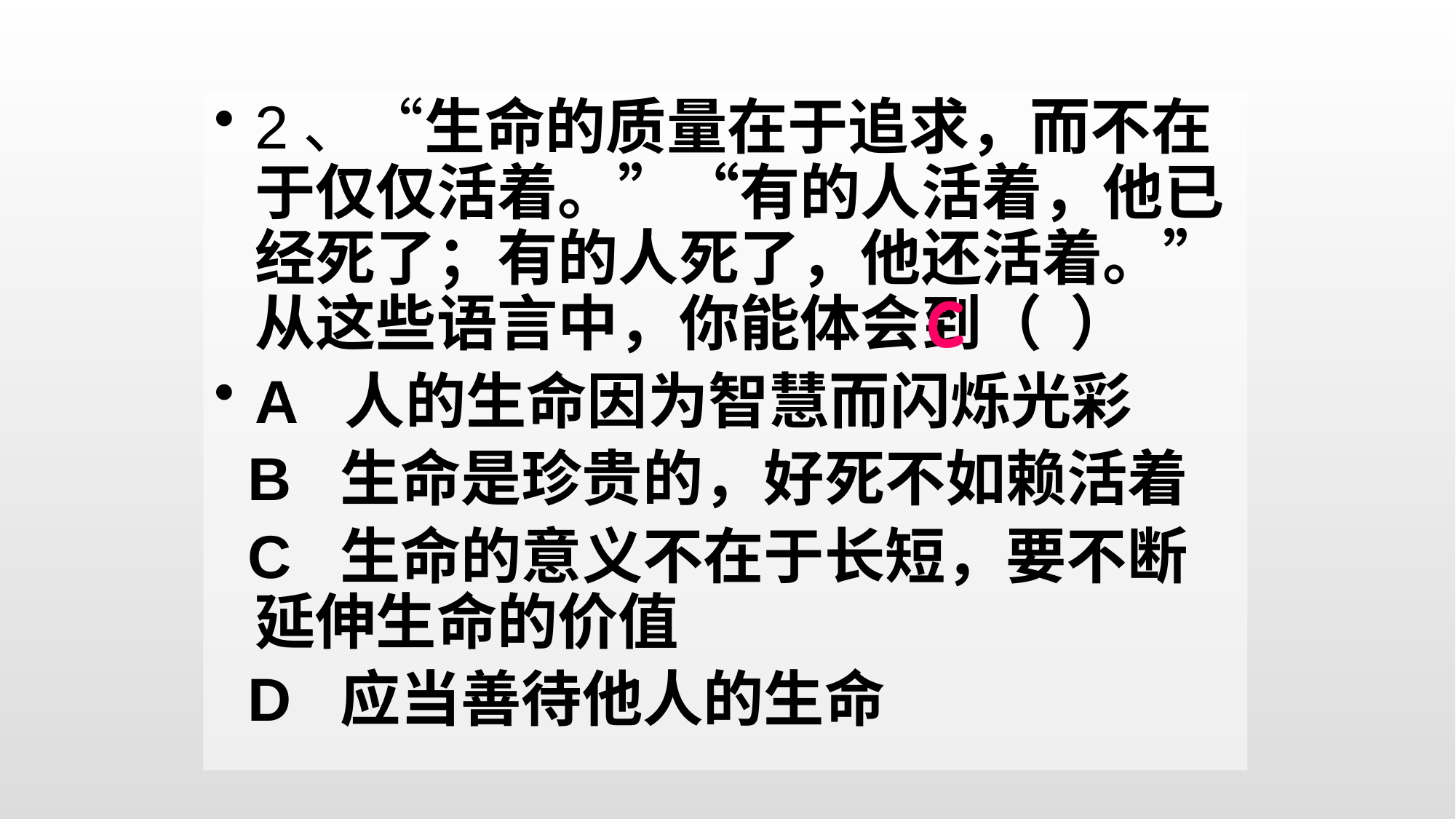

2、“生命的质量在于追求，而不在于仅仅活着。”“有的人活着，他已经死了；有的人死了，他还活着。”从这些语言中，你能体会到（  ）
A  人的生命因为智慧而闪烁光彩
  B  生命是珍贵的，好死不如赖活着
  C  生命的意义不在于长短，要不断延伸生命的价值
  D  应当善待他人的生命
C